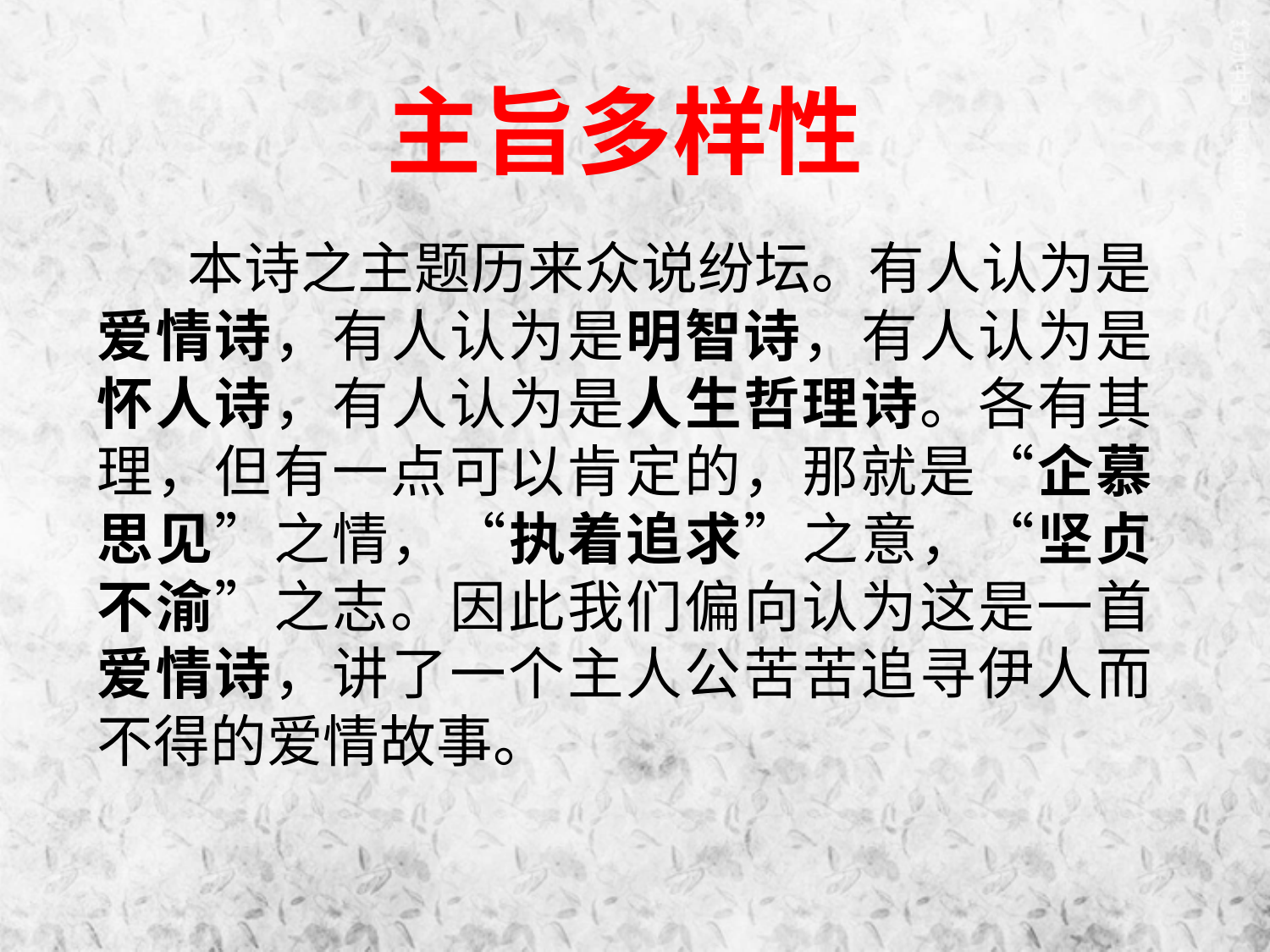

主旨多样性
本诗之主题历来众说纷坛。有人认为是爱情诗，有人认为是明智诗，有人认为是怀人诗，有人认为是人生哲理诗。各有其理，但有一点可以肯定的，那就是“企慕思见”之情，“执着追求”之意，“坚贞不渝”之志。因此我们偏向认为这是一首爱情诗，讲了一个主人公苦苦追寻伊人而不得的爱情故事。